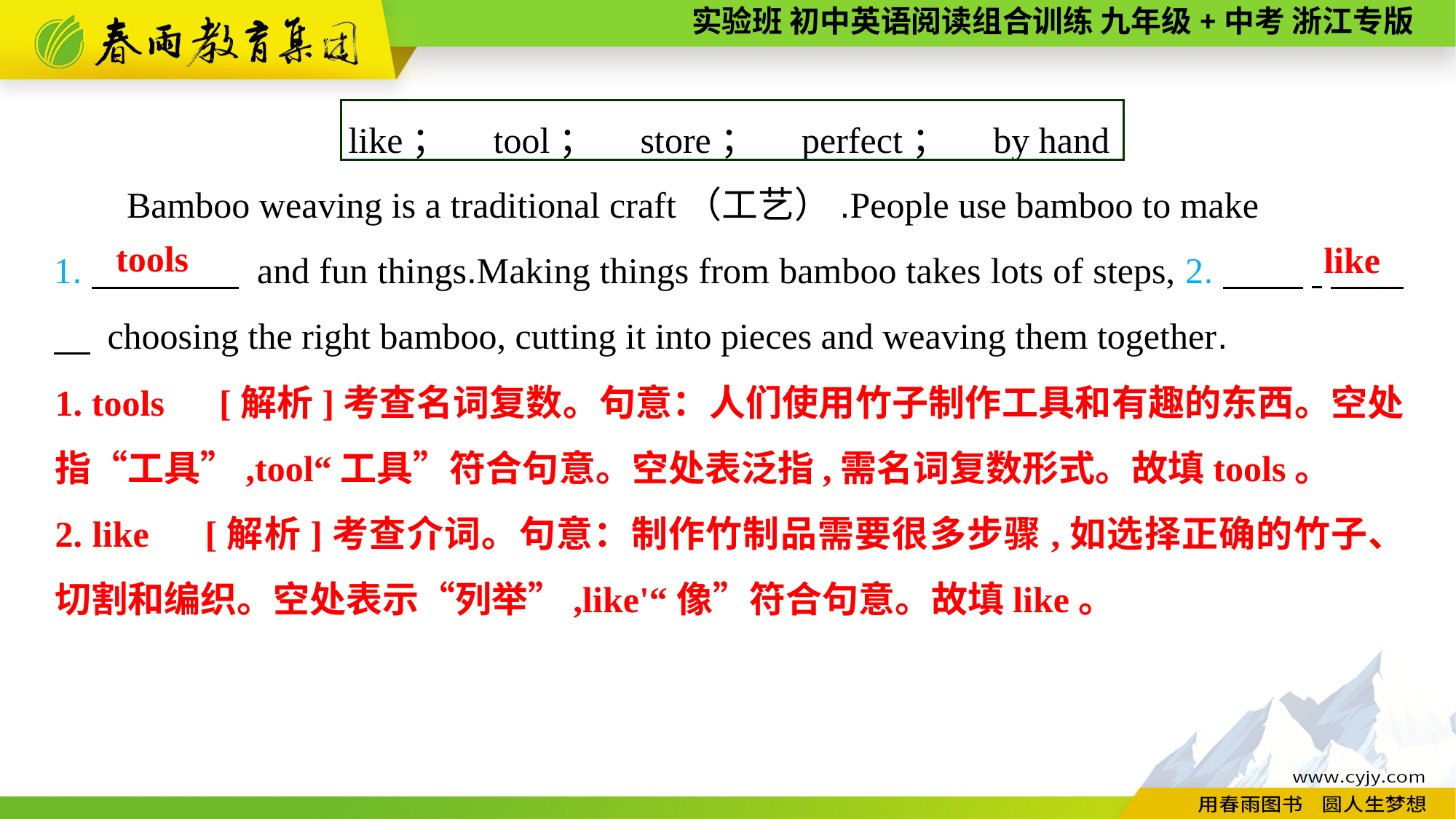

like；　tool；　store；　perfect；　by hand
Bamboo weaving is a traditional craft（工艺）.People use bamboo to make
1.　　　　 and fun things.Making things from bamboo takes lots of steps, 2.　     .　　　 choosing the right bamboo, cutting it into pieces and weaving them together.

tools
like
1. tools　[解析]考查名词复数。句意：人们使用竹子制作工具和有趣的东西。空处指“工具”,tool“工具”符合句意。空处表泛指,需名词复数形式。故填tools。
2. like　[解析]考查介词。句意：制作竹制品需要很多步骤,如选择正确的竹子、切割和编织。空处表示“列举”,like'“像”符合句意。故填like。